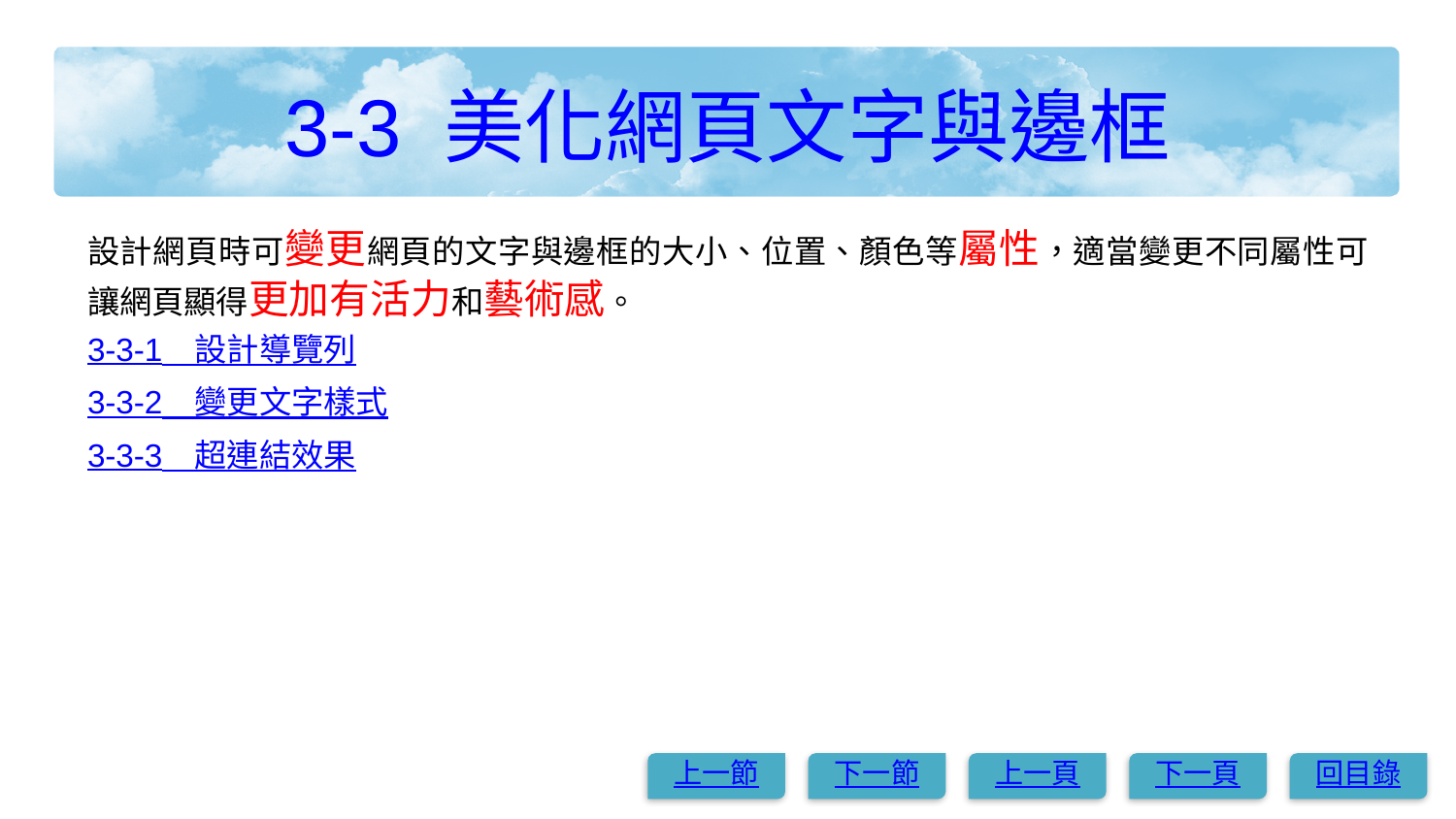

# 3-3 美化網頁文字與邊框
設計網頁時可變更網頁的文字與邊框的大小、位置、顏色等屬性，適當變更不同屬性可讓網頁顯得更加有活力和藝術感。
3-3-1　設計導覽列
3-3-2　變更文字樣式
3-3-3　超連結效果
上一節
下一節
上一頁
下一頁
回目錄